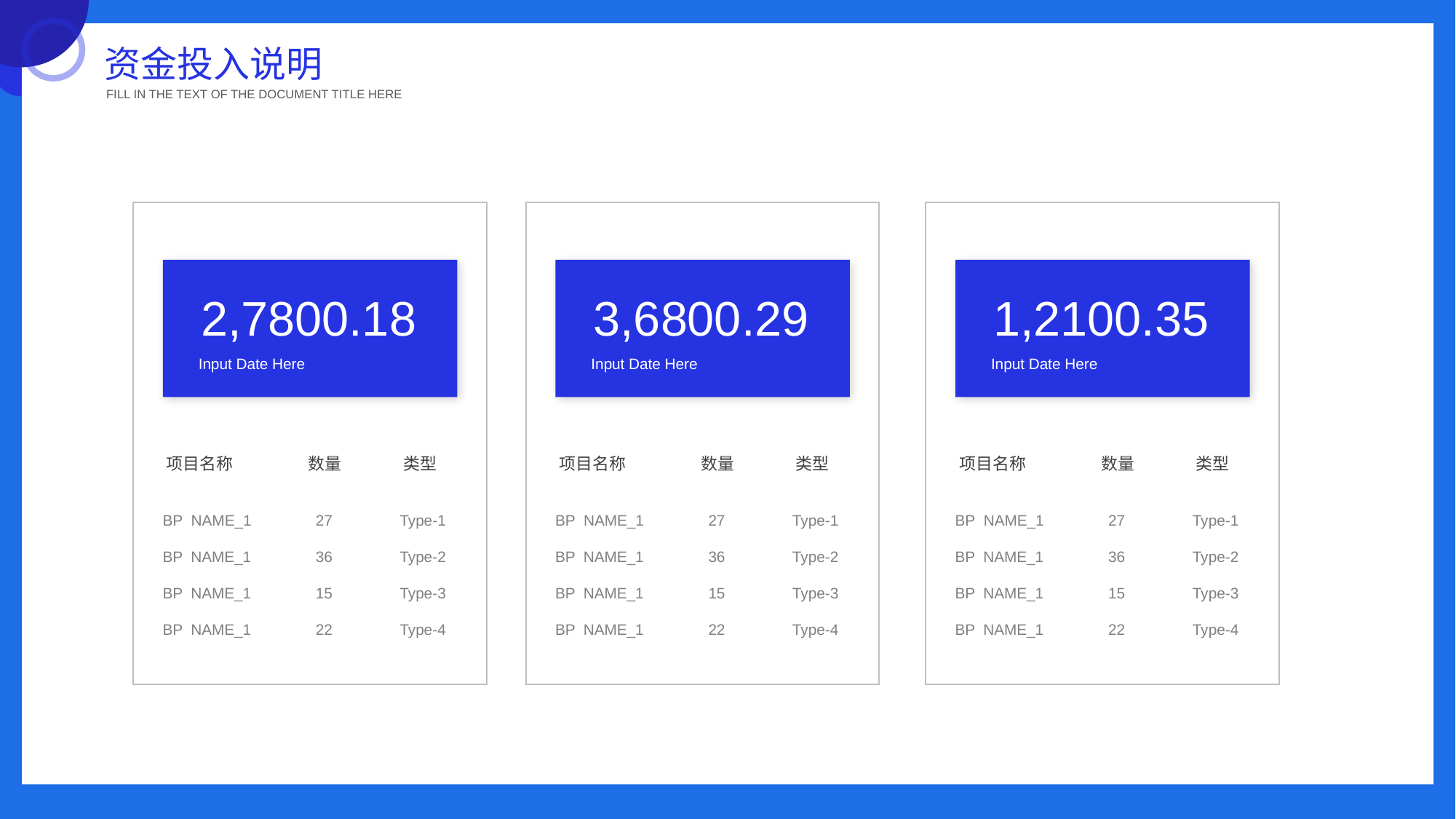

资金投入说明
FILL IN THE TEXT OF THE DOCUMENT TITLE HERE

2,7800.18
3,6800.29
1,2100.35
Input Date Here
Input Date Here
Input Date Here
项目名称
数量
类型
项目名称
数量
类型
项目名称
数量
类型
BP  NAME_1
BP  NAME_1
BP  NAME_1
BP  NAME_1
27
36
15
22
Type-1
Type-2
Type-3
Type-4
BP  NAME_1
BP  NAME_1
BP  NAME_1
BP  NAME_1
27
36
15
22
Type-1
Type-2
Type-3
Type-4
BP  NAME_1
BP  NAME_1
BP  NAME_1
BP  NAME_1
27
36
15
22
Type-1
Type-2
Type-3
Type-4